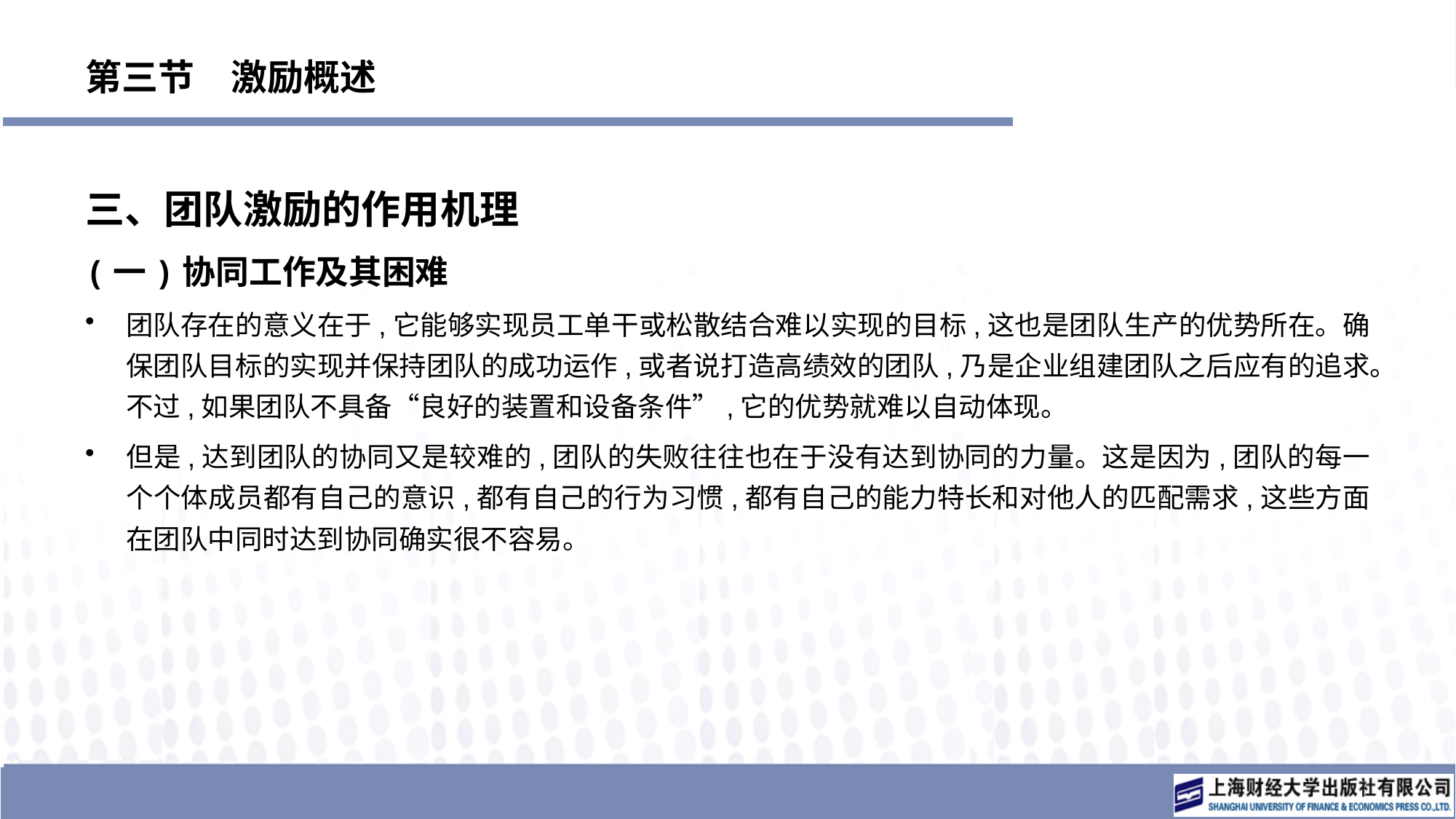

# 第三节　激励概述
三、团队激励的作用机理
(一)协同工作及其困难
团队存在的意义在于,它能够实现员工单干或松散结合难以实现的目标,这也是团队生产的优势所在。确保团队目标的实现并保持团队的成功运作,或者说打造高绩效的团队,乃是企业组建团队之后应有的追求。不过,如果团队不具备“良好的装置和设备条件”,它的优势就难以自动体现。
但是,达到团队的协同又是较难的,团队的失败往往也在于没有达到协同的力量。这是因为,团队的每一个个体成员都有自己的意识,都有自己的行为习惯,都有自己的能力特长和对他人的匹配需求,这些方面在团队中同时达到协同确实很不容易。